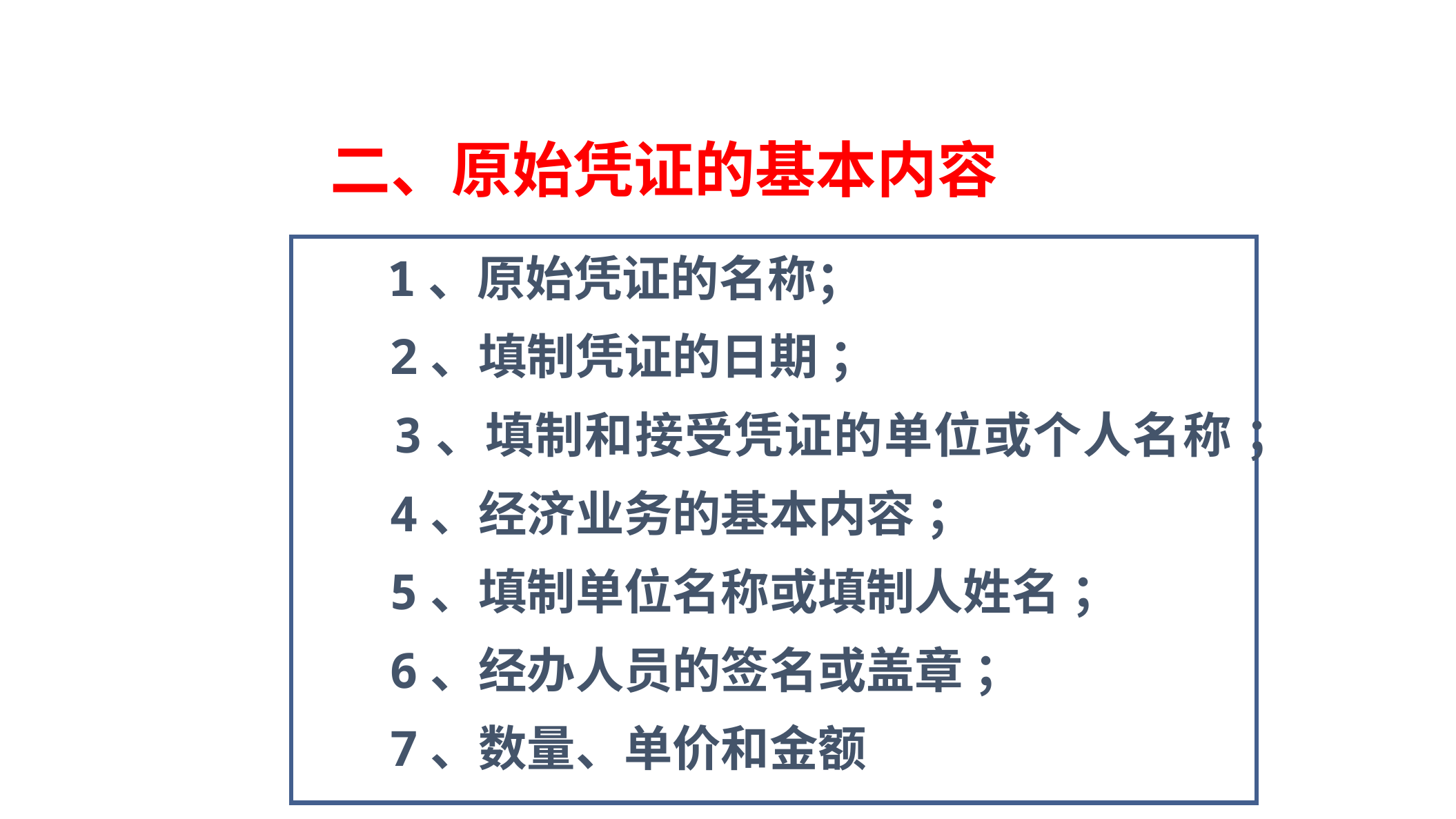

# 二、原始凭证的基本内容
   1、原始凭证的名称；
   2、填制凭证的日期 ；
   3、填制和接受凭证的单位或个人名称 ；
   4、经济业务的基本内容 ；
   5、填制单位名称或填制人姓名 ；
   6、经办人员的签名或盖章 ；
   7、数量、单价和金额